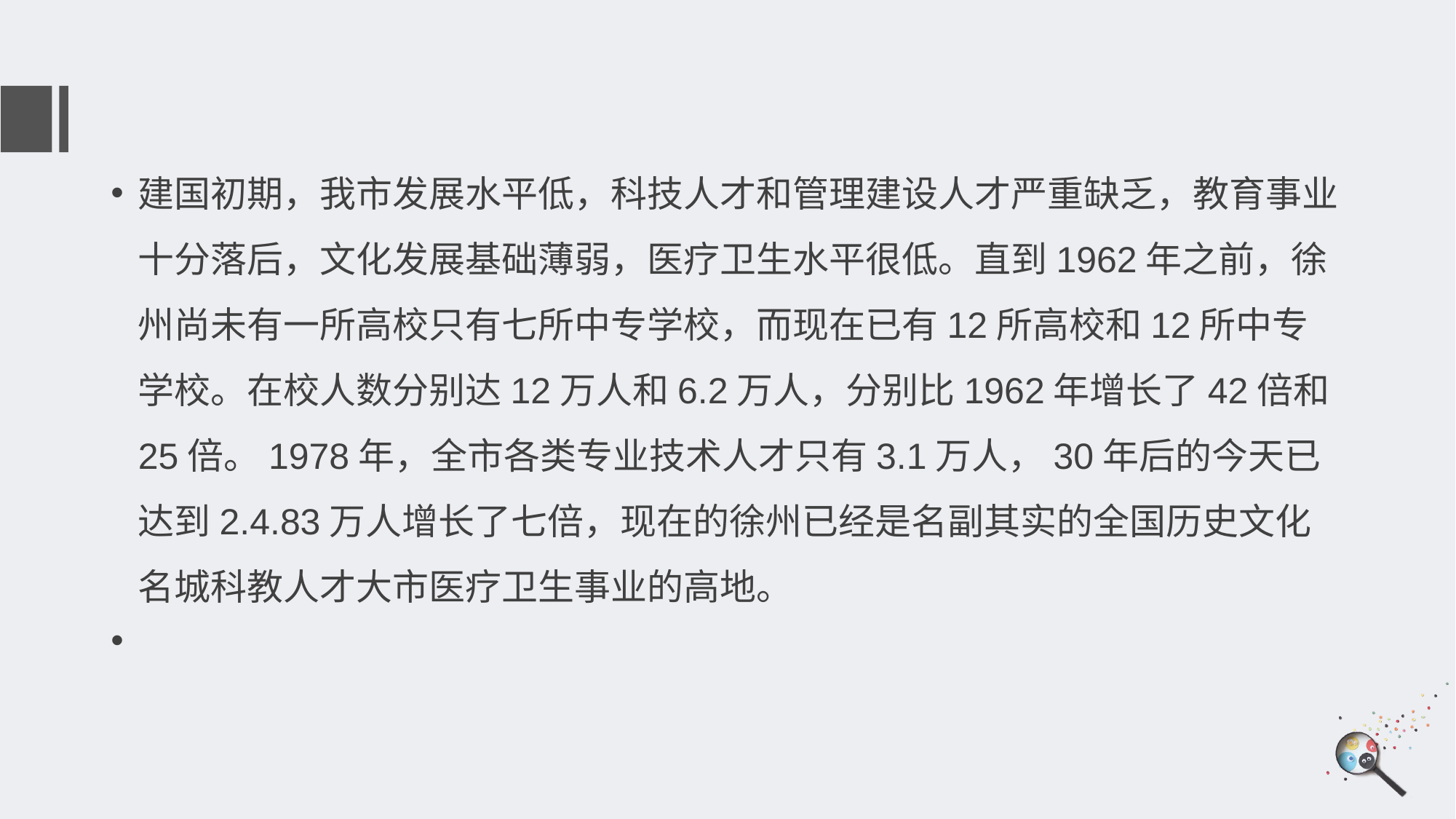

建国初期，我市发展水平低，科技人才和管理建设人才严重缺乏，教育事业十分落后，文化发展基础薄弱，医疗卫生水平很低。直到1962年之前，徐州尚未有一所高校只有七所中专学校，而现在已有12所高校和12所中专学校。在校人数分别达12万人和6.2万人，分别比1962年增长了42倍和25倍。1978年，全市各类专业技术人才只有3.1万人，30年后的今天已达到2.4.83万人增长了七倍，现在的徐州已经是名副其实的全国历史文化名城科教人才大市医疗卫生事业的高地。